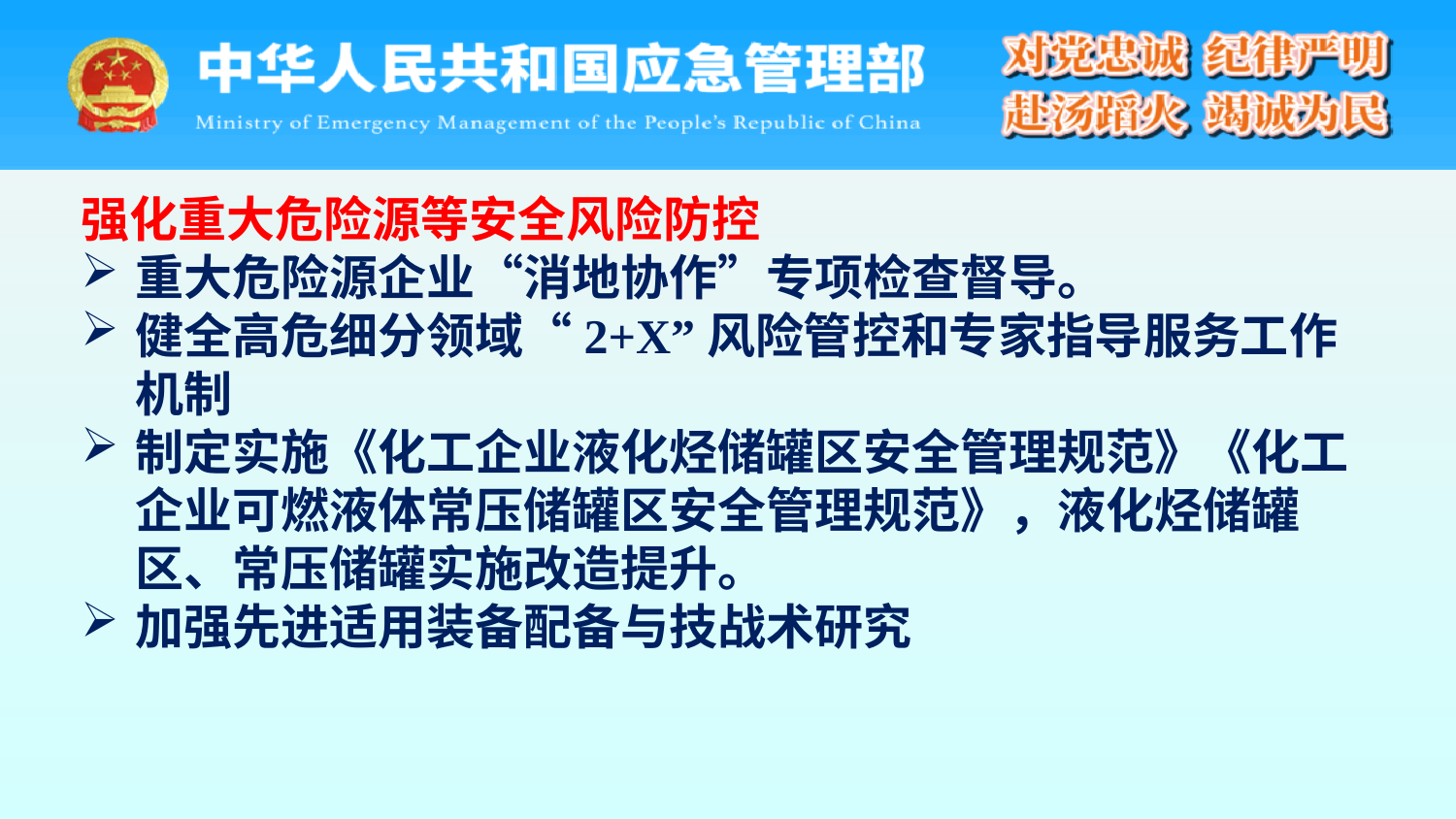

强化重大危险源等安全风险防控
重大危险源企业“消地协作”专项检查督导。
健全高危细分领域“2+X”风险管控和专家指导服务工作机制
制定实施《化工企业液化烃储罐区安全管理规范》《化工企业可燃液体常压储罐区安全管理规范》，液化烃储罐区、常压储罐实施改造提升。
加强先进适用装备配备与技战术研究
48